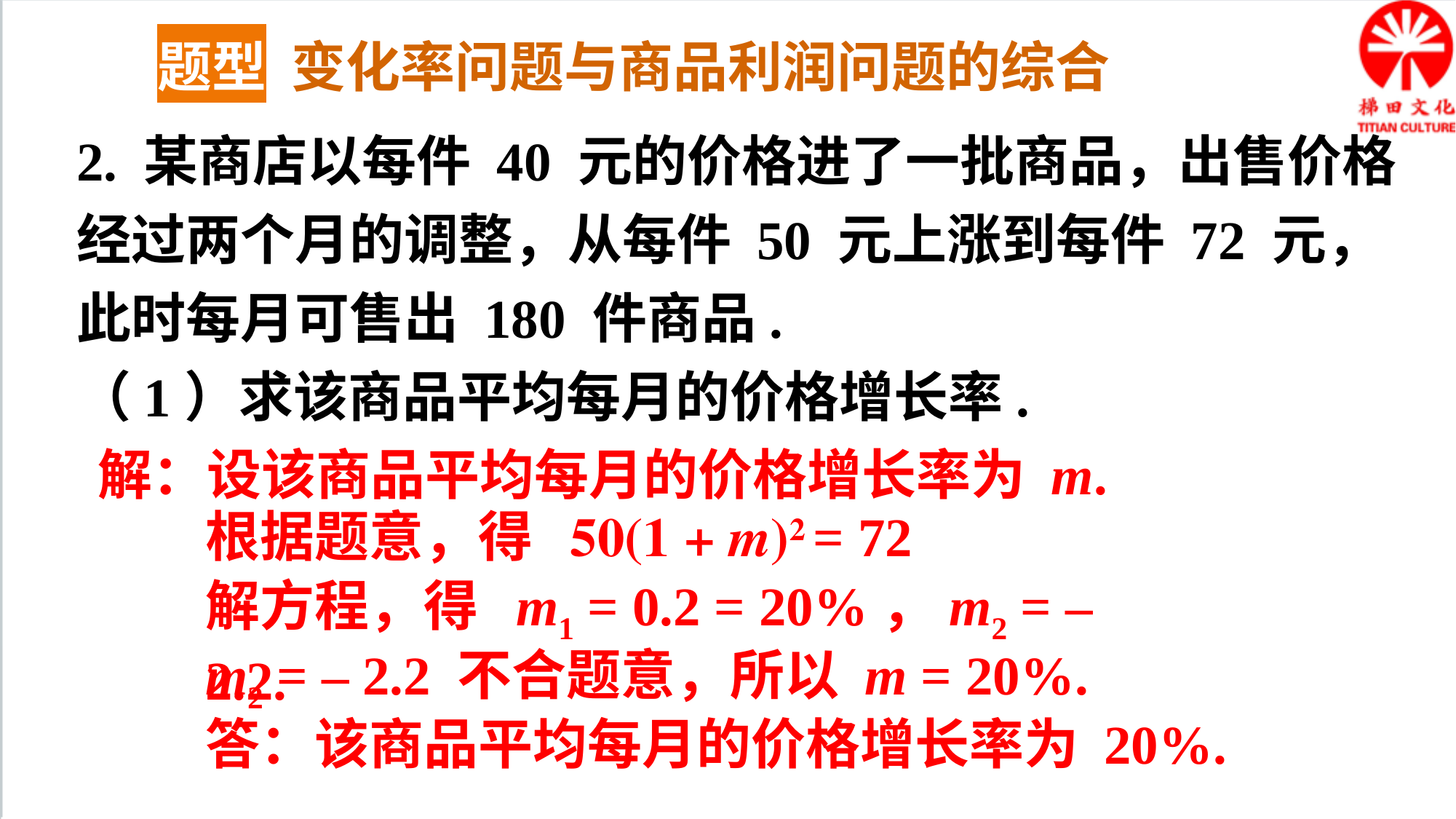

题型  变化率问题与商品利润问题的综合
2. 某商店以每件 40 元的价格进了一批商品，出售价格经过两个月的调整，从每件 50 元上涨到每件 72 元，此时每月可售出 180 件商品.
（1）求该商品平均每月的价格增长率.
解：设该商品平均每月的价格增长率为 m.
根据题意，得  50(1 + m)2 = 72
解方程，得  m1 = 0.2 = 20%，m2 = – 2.2.
m2 = – 2.2 不合题意，所以 m = 20%.
答：该商品平均每月的价格增长率为 20%.